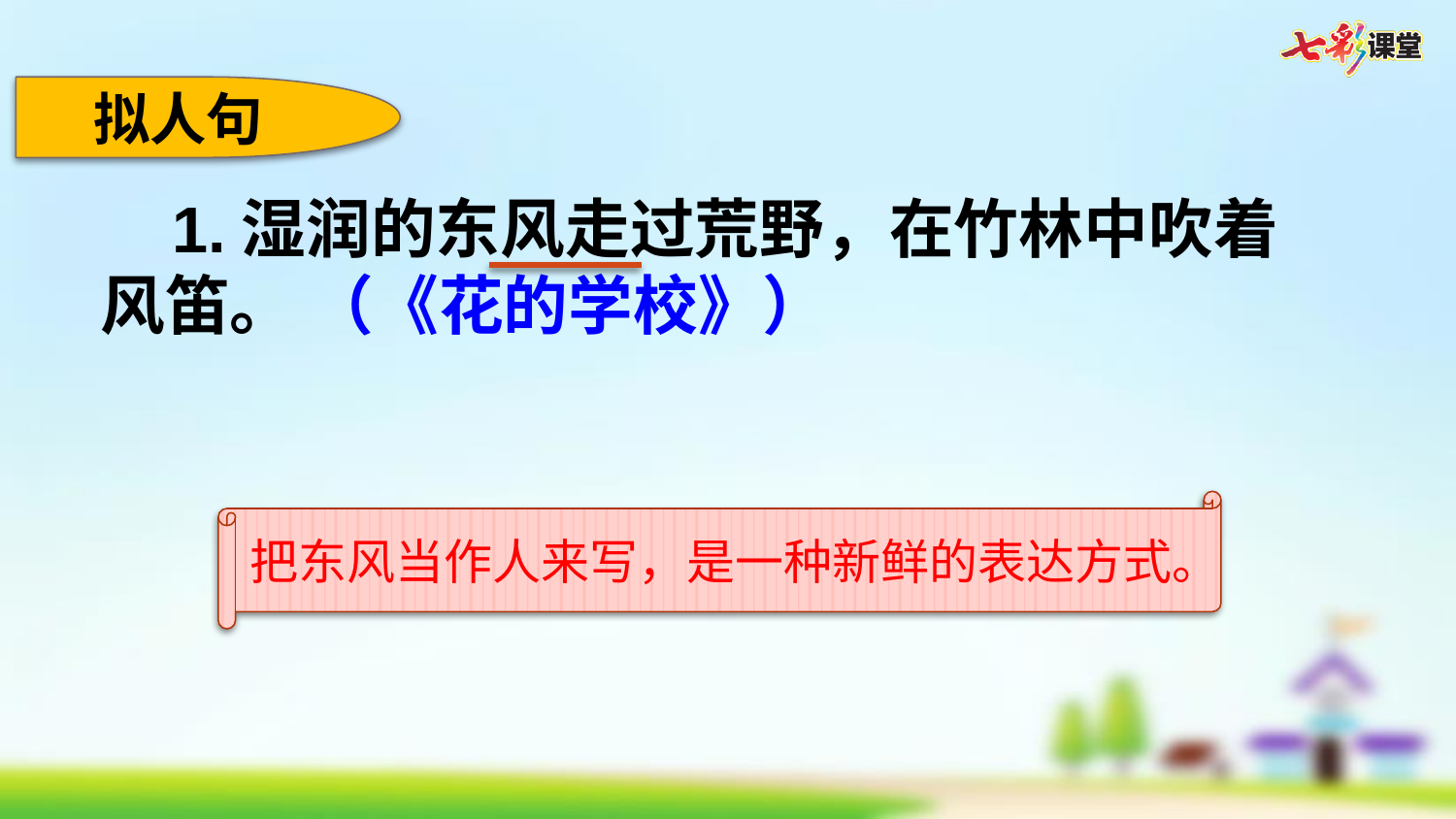

拟人句
    1.湿润的东风走过荒野，在竹林中吹着风笛。 （《花的学校》）
把东风当作人来写，是一种新鲜的表达方式。